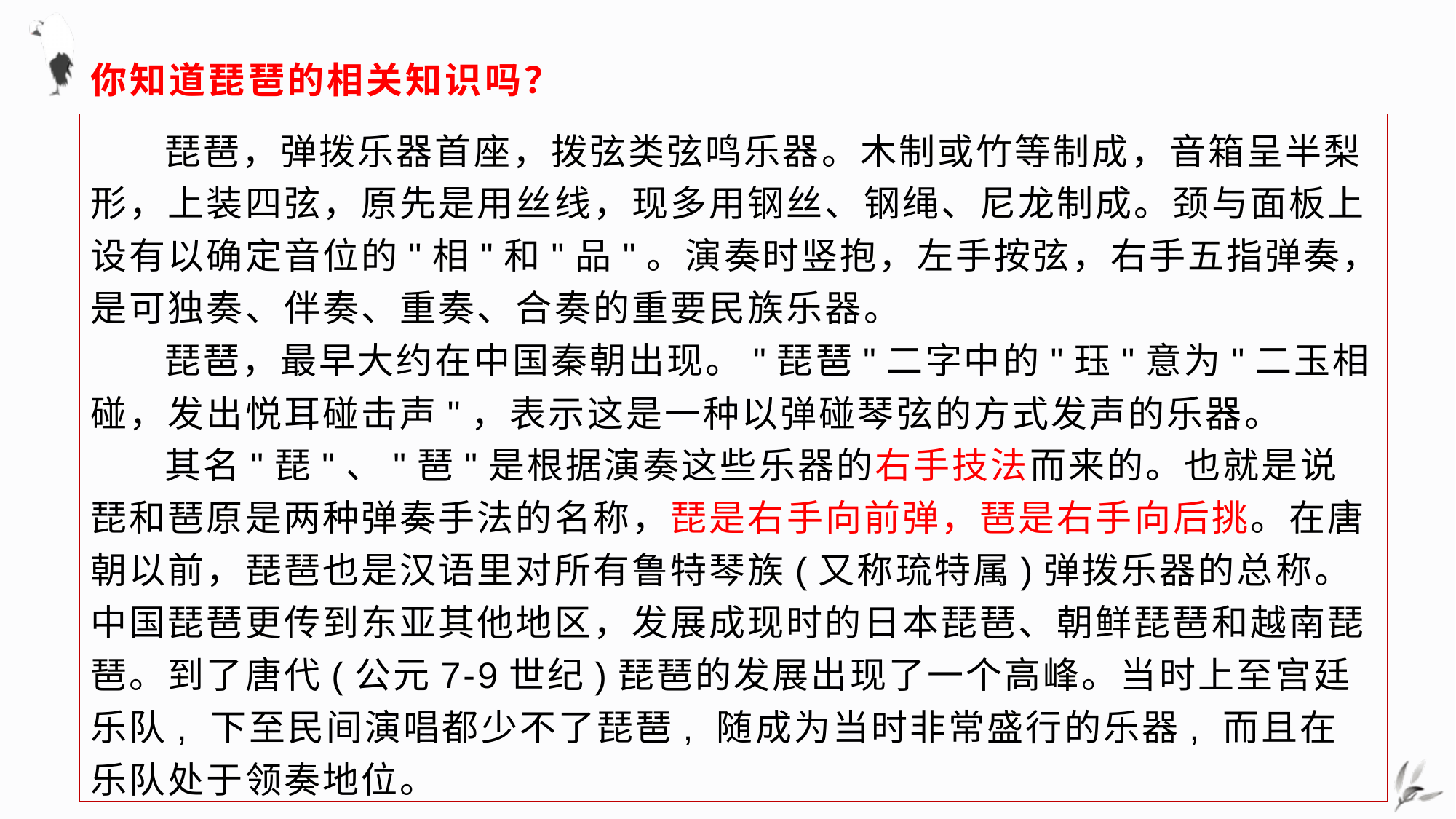

# 你知道琵琶的相关知识吗？
 琵琶，弹拨乐器首座，拨弦类弦鸣乐器。木制或竹等制成，音箱呈半梨形，上装四弦，原先是用丝线，现多用钢丝、钢绳、尼龙制成。颈与面板上设有以确定音位的"相"和"品"。演奏时竖抱，左手按弦，右手五指弹奏，是可独奏、伴奏、重奏、合奏的重要民族乐器。
 琵琶，最早大约在中国秦朝出现。"琵琶"二字中的"珏"意为"二玉相碰，发出悦耳碰击声"，表示这是一种以弹碰琴弦的方式发声的乐器。
 其名"琵"、"琶"是根据演奏这些乐器的右手技法而来的。也就是说琵和琶原是两种弹奏手法的名称，琵是右手向前弹，琶是右手向后挑。在唐朝以前，琵琶也是汉语里对所有鲁特琴族(又称琉特属)弹拨乐器的总称。中国琵琶更传到东亚其他地区，发展成现时的日本琵琶、朝鲜琵琶和越南琵琶。到了唐代(公元7-9世纪)琵琶的发展出现了一个高峰。当时上至宫廷乐队, 下至民间演唱都少不了琵琶, 随成为当时非常盛行的乐器, 而且在乐队处于领奏地位。